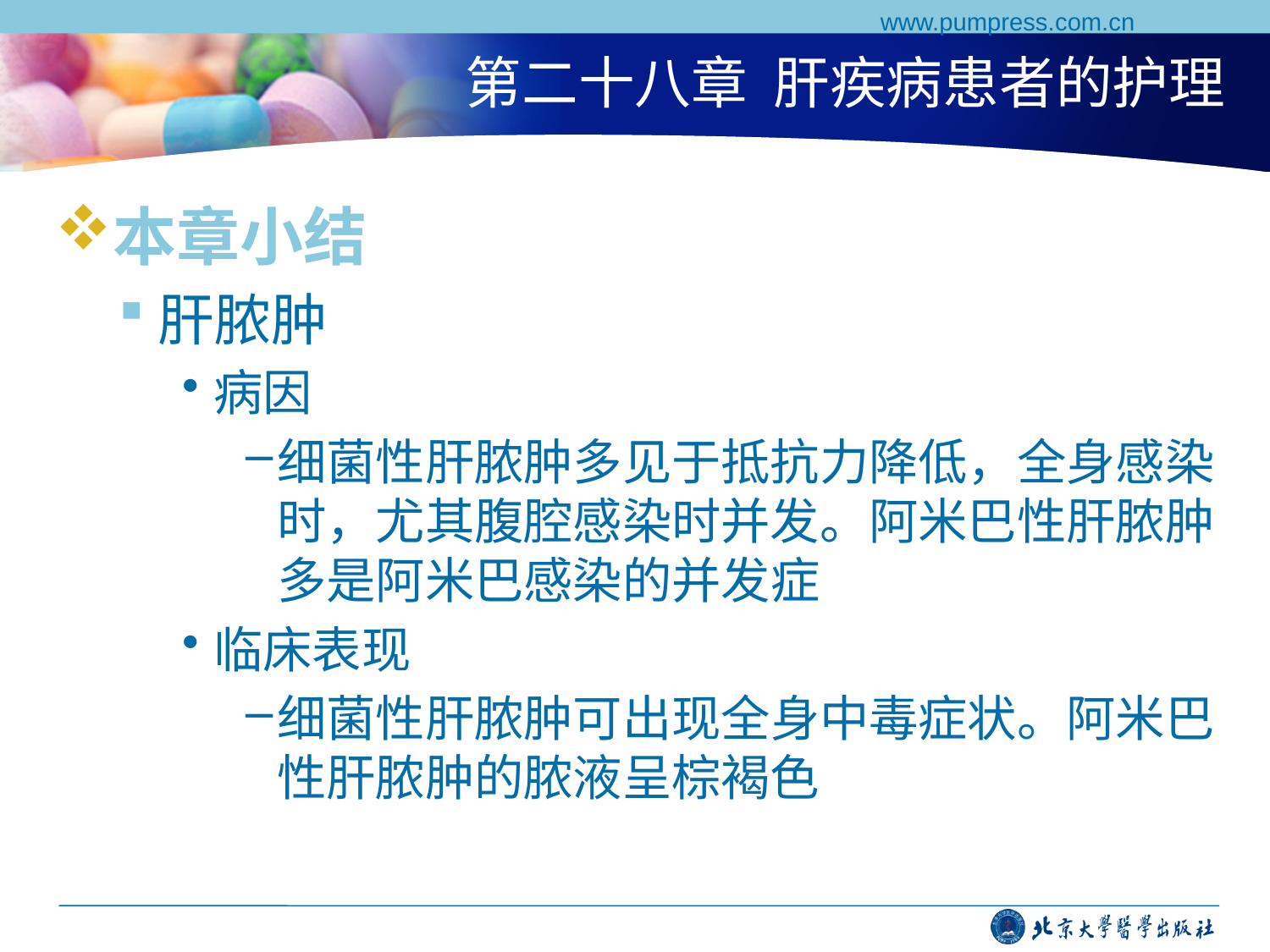

www.pumpress.com.cn
# 第二十八章  肝疾病患者的护理
本章小结
肝脓肿
病因
细菌性肝脓肿多见于抵抗力降低，全身感染时，尤其腹腔感染时并发。阿米巴性肝脓肿多是阿米巴感染的并发症
临床表现
细菌性肝脓肿可出现全身中毒症状。阿米巴性肝脓肿的脓液呈棕褐色